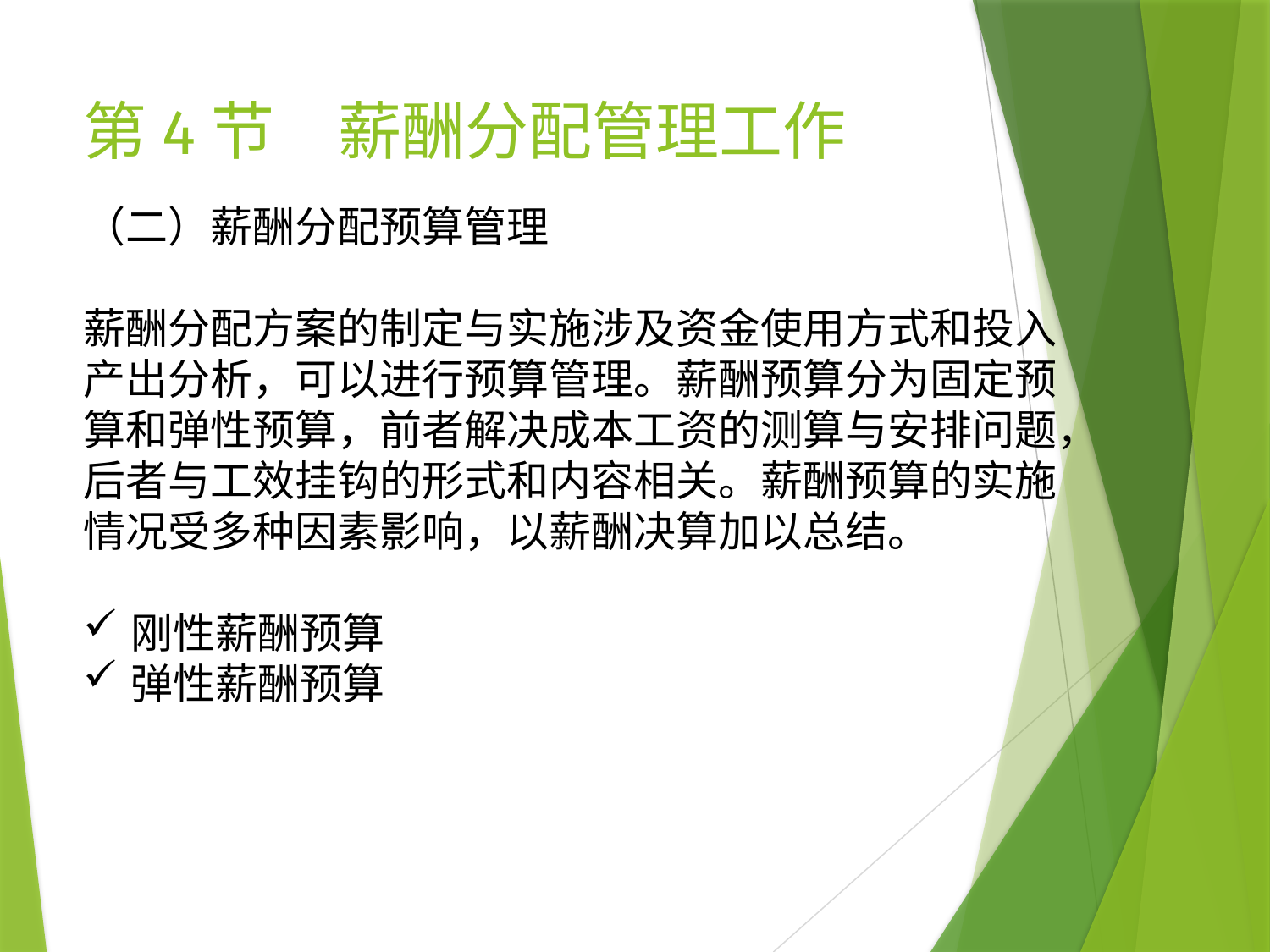

# 第4节　薪酬分配管理工作
（二）薪酬分配预算管理

薪酬分配方案的制定与实施涉及资金使用方式和投入产出分析，可以进行预算管理。薪酬预算分为固定预算和弹性预算，前者解决成本工资的测算与安排问题，后者与工效挂钩的形式和内容相关。薪酬预算的实施情况受多种因素影响，以薪酬决算加以总结。

刚性薪酬预算
弹性薪酬预算